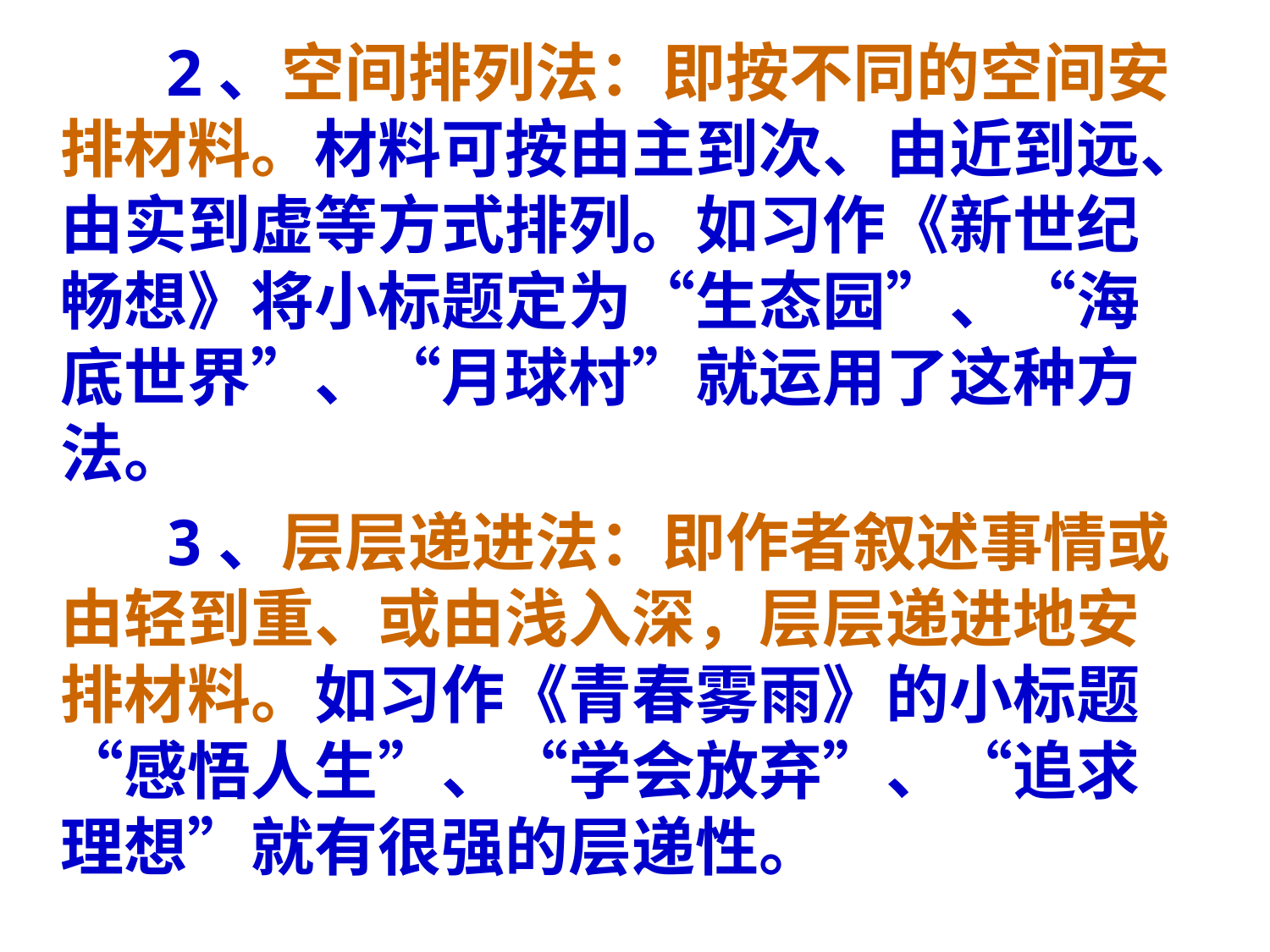

2、空间排列法：即按不同的空间安排材料。材料可按由主到次、由近到远、由实到虚等方式排列。如习作《新世纪畅想》将小标题定为“生态园”、“海底世界”、“月球村”就运用了这种方法。
    3、层层递进法：即作者叙述事情或由轻到重、或由浅入深，层层递进地安排材料。如习作《青春雾雨》的小标题“感悟人生”、“学会放弃”、“追求理想”就有很强的层递性。